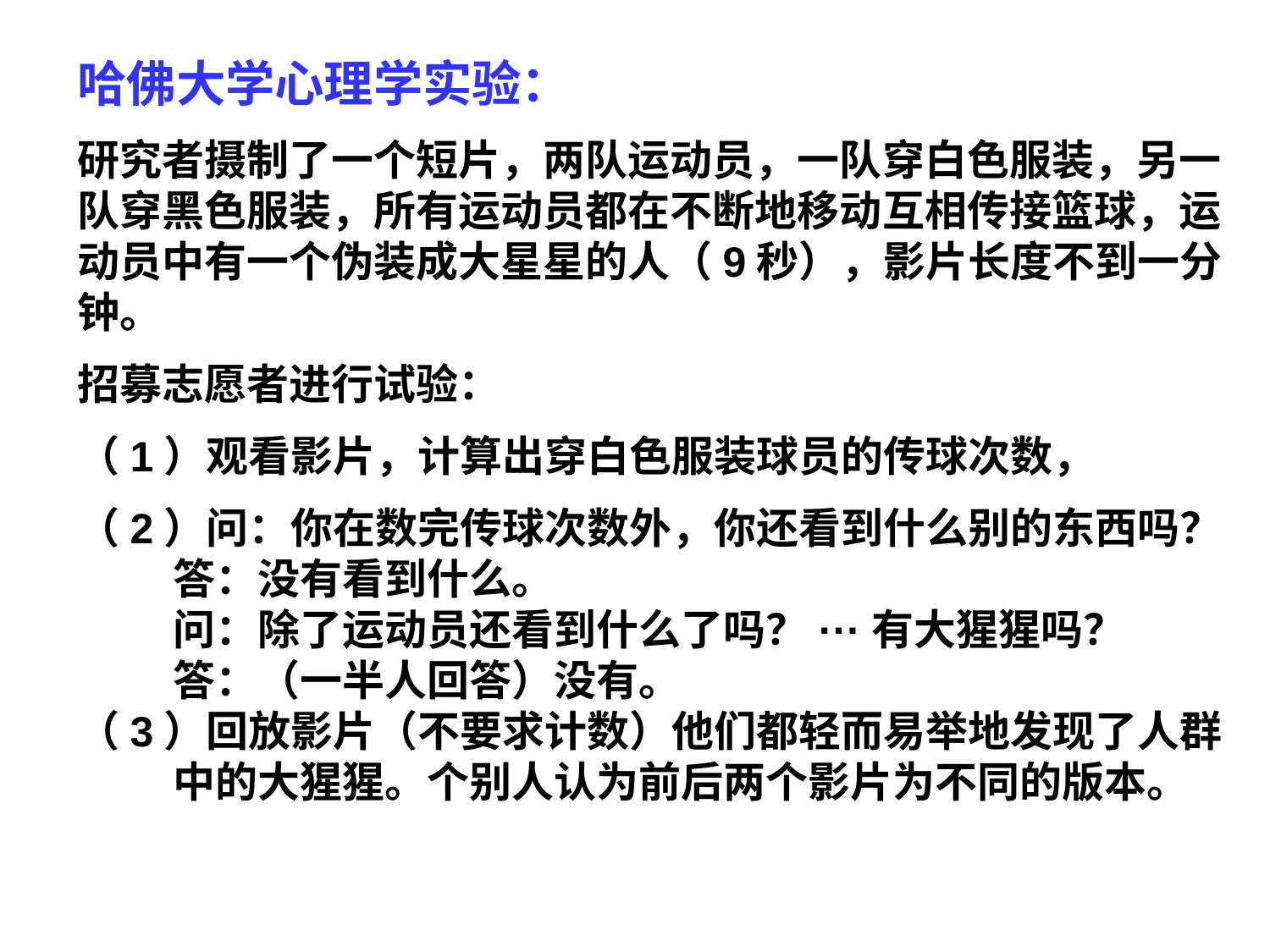

哈佛大学心理学实验：
研究者摄制了一个短片，两队运动员，一队穿白色服装，另一队穿黑色服装，所有运动员都在不断地移动互相传接篮球，运动员中有一个伪装成大星星的人（9秒），影片长度不到一分钟。
招募志愿者进行试验：
（1）观看影片，计算出穿白色服装球员的传球次数，
（2）问：你在数完传球次数外，你还看到什么别的东西吗？
         答：没有看到什么。
         问：除了运动员还看到什么了吗？···有大猩猩吗？
         答：（一半人回答）没有。
（3）回放影片（不要求计数）他们都轻而易举地发现了人群
         中的大猩猩。个别人认为前后两个影片为不同的版本。